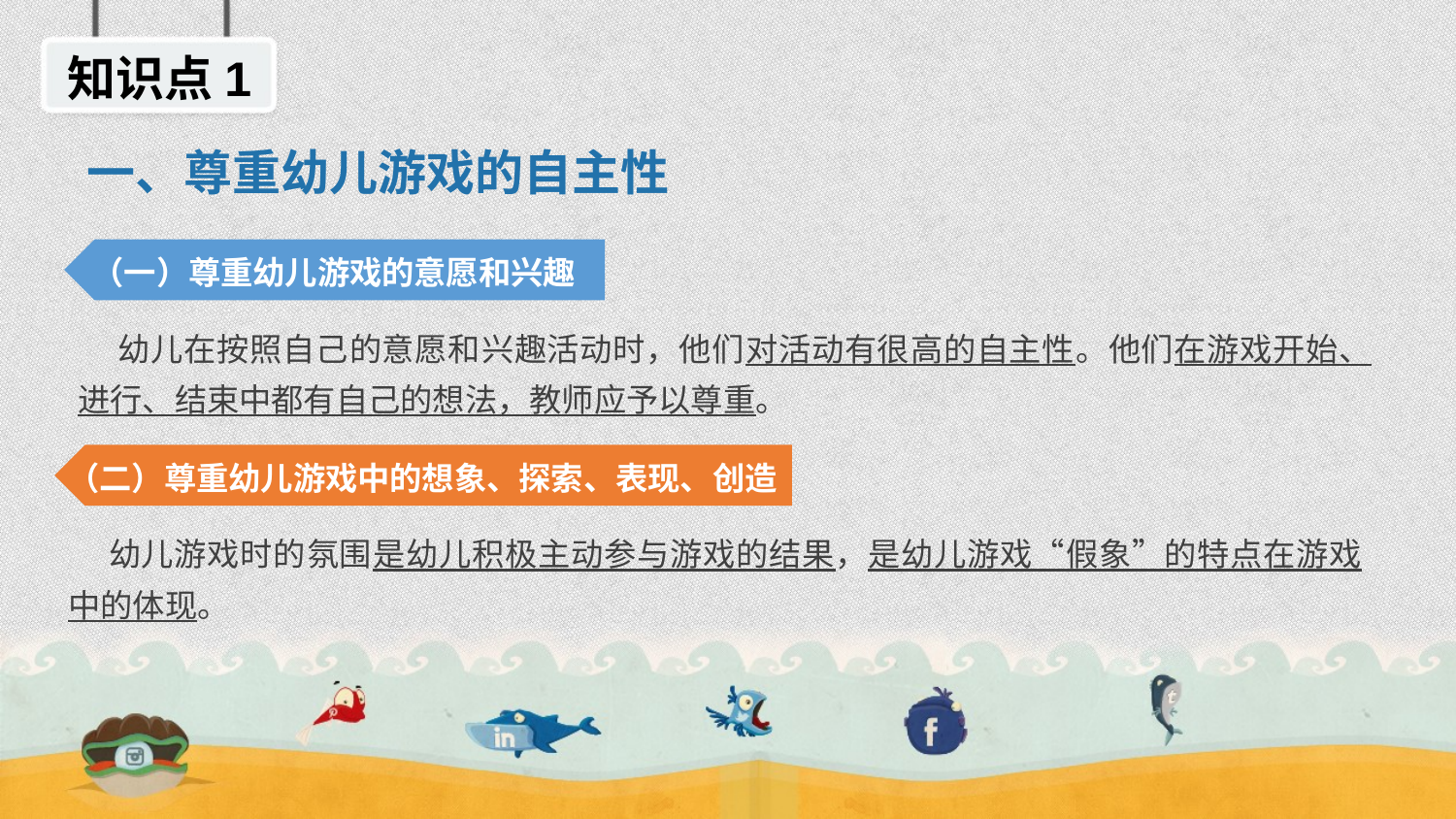

知识点1
一、尊重幼儿游戏的自主性

（一）尊重幼儿游戏的意愿和兴趣
    幼儿在按照自己的意愿和兴趣活动时，他们对活动有很高的自主性。他们在游戏开始、进行、结束中都有自己的想法，教师应予以尊重。

（二）尊重幼儿游戏中的想象、探索、表现、创造
    幼儿游戏时的氛围是幼儿积极主动参与游戏的结果，是幼儿游戏“假象”的特点在游戏中的体现。